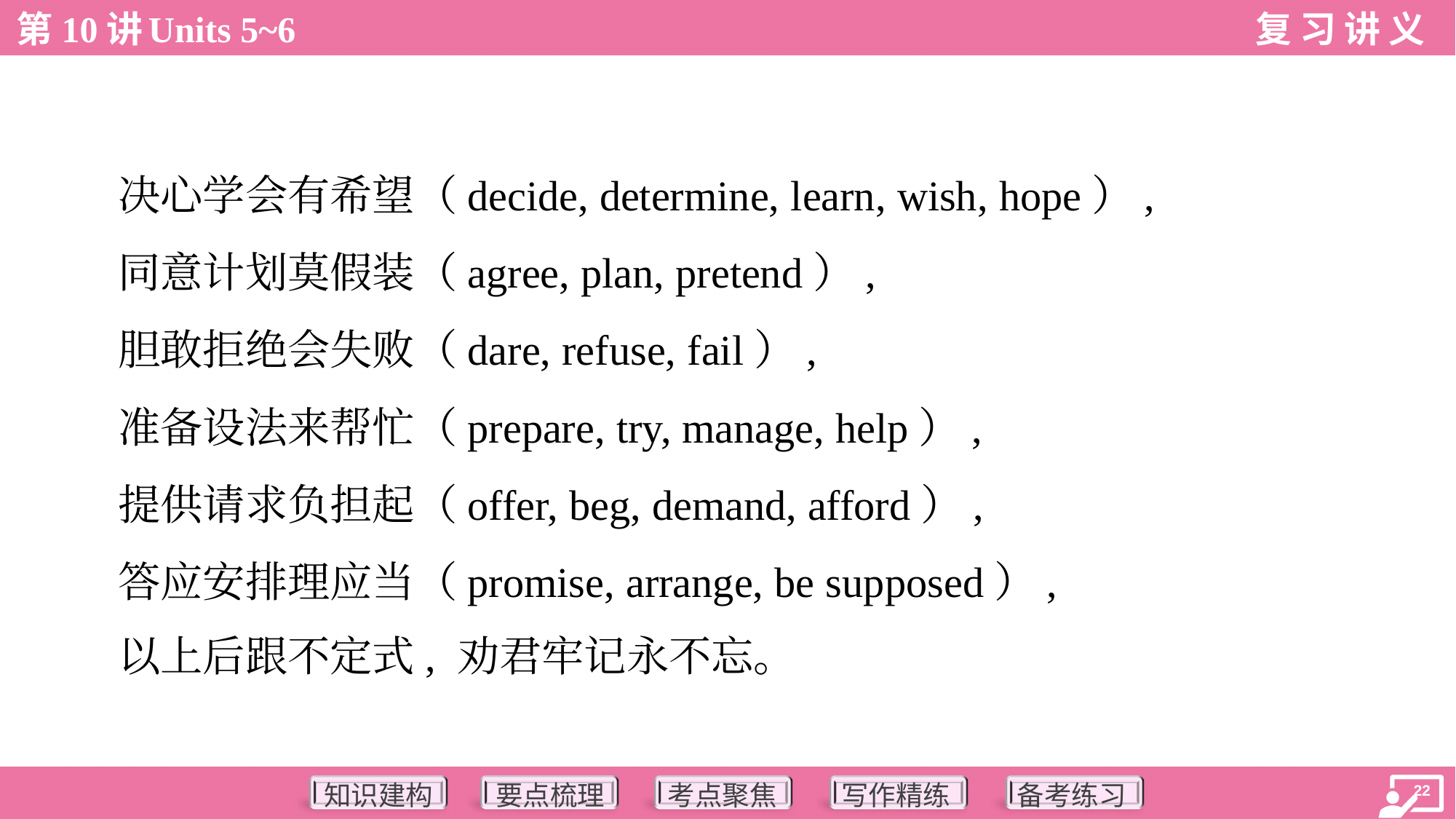

决心学会有希望（decide, determine, learn, wish, hope）,
    同意计划莫假装（agree, plan, pretend）,
    胆敢拒绝会失败（dare, refuse, fail）,
    准备设法来帮忙（prepare, try, manage, help）,
    提供请求负担起（offer, beg, demand, afford）,
    答应安排理应当（promise, arrange, be supposed）,
    以上后跟不定式, 劝君牢记永不忘。